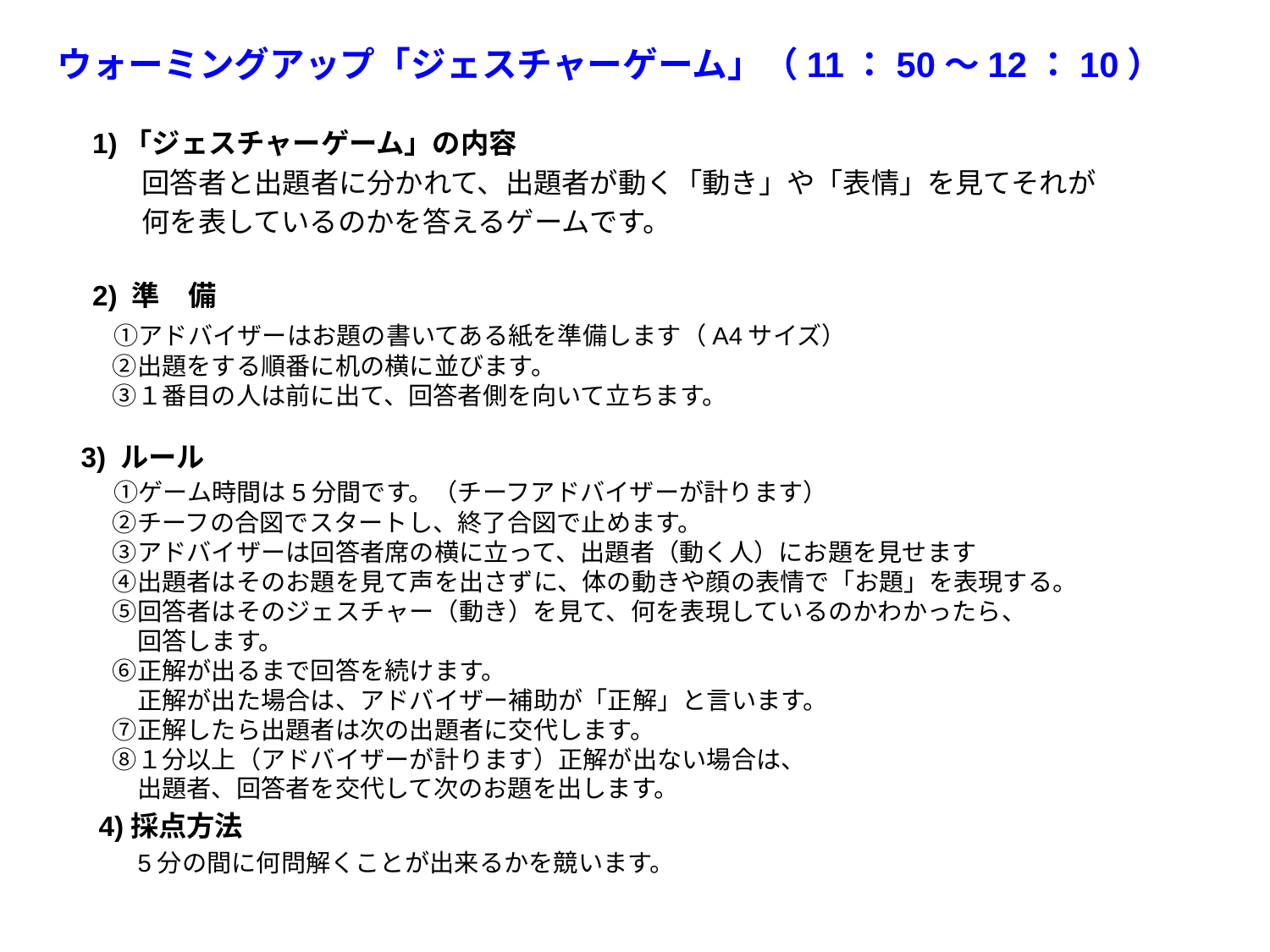

ウォーミングアップ「ジェスチャーゲーム」（11：50～12：10）
　1)「ジェスチャーゲーム」の内容
　　　回答者と出題者に分かれて、出題者が動く「動き」や「表情」を見てそれが
　　　何を表しているのかを答えるゲームです。

　2) 準　備
　　①アドバイザーはお題の書いてある紙を準備します（A4サイズ）
　　 ②出題をする順番に机の横に並びます。
　　 ③１番目の人は前に出て、回答者側を向いて立ちます。

   3) ルール
　　①ゲーム時間は5分間です。（チーフアドバイザーが計ります）
　　 ②チーフの合図でスタートし、終了合図で止めます。
　　 ③アドバイザーは回答者席の横に立って、出題者（動く人）にお題を見せます
　　 ④出題者はそのお題を見て声を出さずに、体の動きや顔の表情で「お題」を表現する。
　　 ⑤回答者はそのジェスチャー（動き）を見て、何を表現しているのかわかったら、
　　 　回答します。
　　 ⑥正解が出るまで回答を続けます。
　　　 正解が出た場合は、アドバイザー補助が「正解」と言います。
　　 ⑦正解したら出題者は次の出題者に交代します。
　　 ⑧１分以上（アドバイザーが計ります）正解が出ない場合は、
　　 　出題者、回答者を交代して次のお題を出します。
　 4)採点方法
　　　5分の間に何問解くことが出来るかを競います。